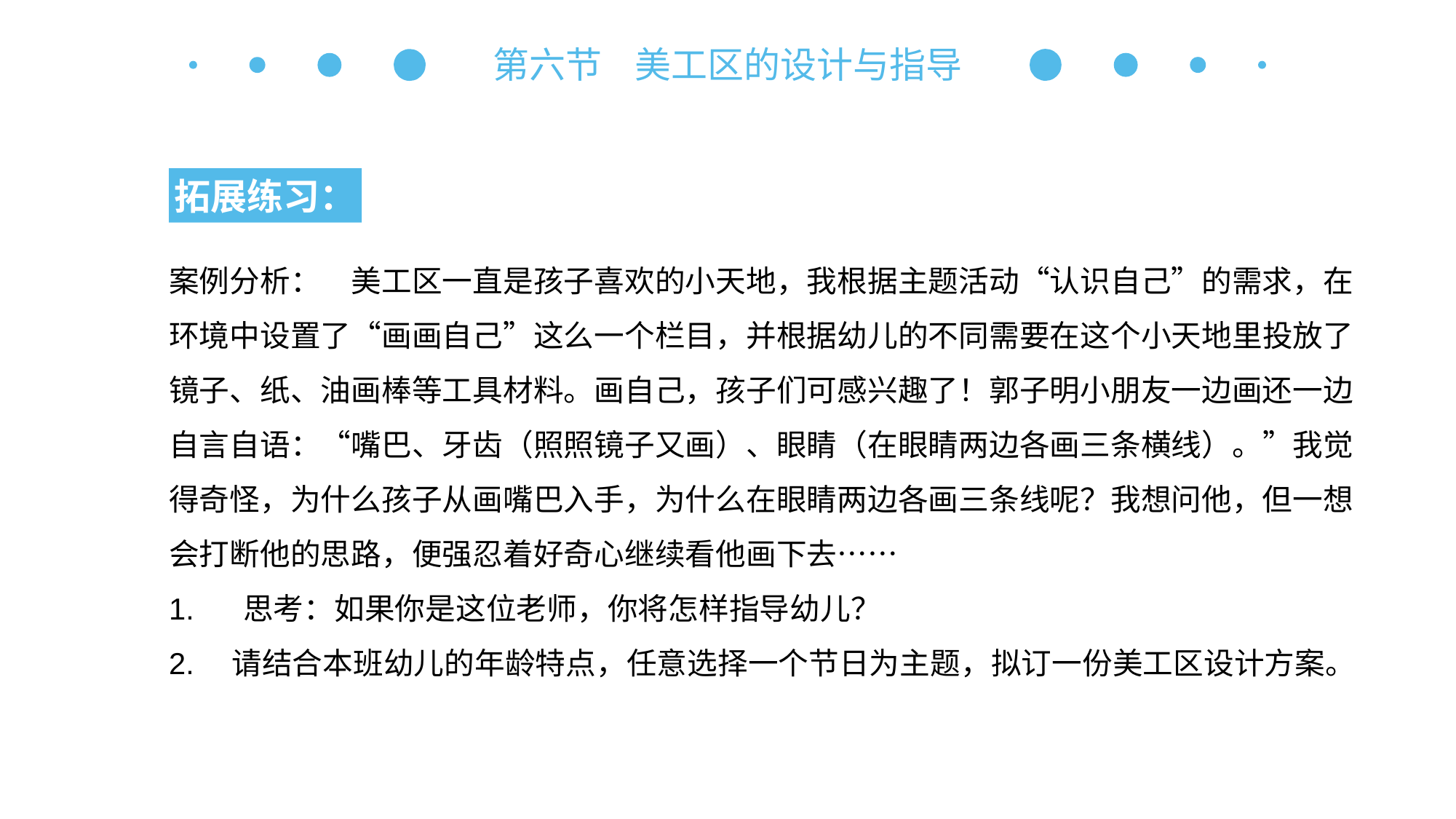

第六节    美工区的设计与指导

拓展练习：
案例分析：　美工区一直是孩子喜欢的小天地，我根据主题活动“认识自己”的需求，在环境中设置了“画画自己”这么一个栏目，并根据幼儿的不同需要在这个小天地里投放了镜子、纸、油画棒等工具材料。画自己，孩子们可感兴趣了！郭子明小朋友一边画还一边自言自语：“嘴巴、牙齿（照照镜子又画）、眼睛（在眼睛两边各画三条横线）。”我觉得奇怪，为什么孩子从画嘴巴入手，为什么在眼睛两边各画三条线呢？我想问他，但一想会打断他的思路，便强忍着好奇心继续看他画下去……
1.     思考：如果你是这位老师，你将怎样指导幼儿？
2.　请结合本班幼儿的年龄特点，任意选择一个节日为主题，拟订一份美工区设计方案。